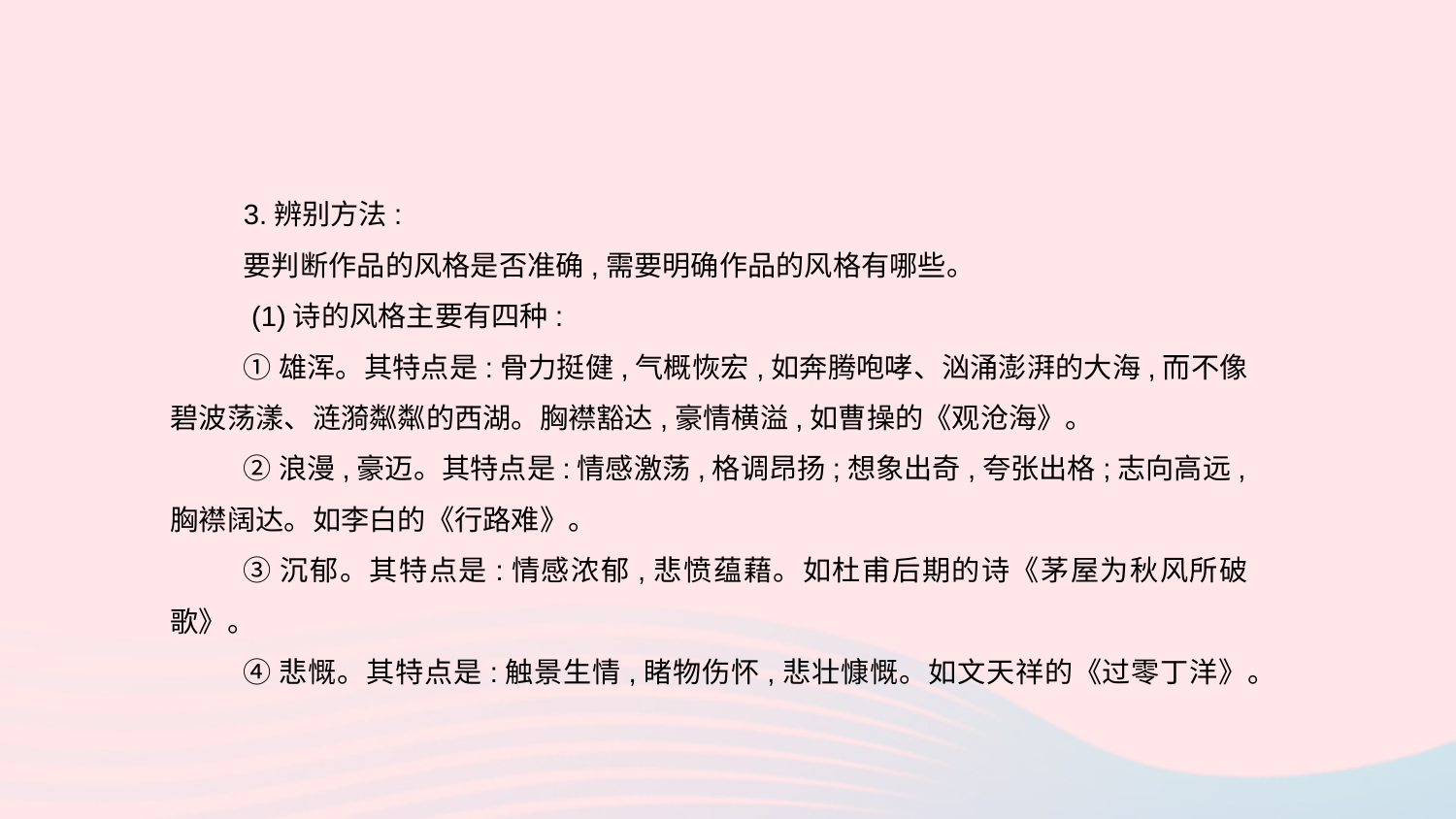

3.辨别方法:
要判断作品的风格是否准确,需要明确作品的风格有哪些。
 (1)诗的风格主要有四种:
①雄浑。其特点是:骨力挺健,气概恢宏,如奔腾咆哮、汹涌澎湃的大海,而不像碧波荡漾、涟漪粼粼的西湖。胸襟豁达,豪情横溢,如曹操的《观沧海》。
②浪漫,豪迈。其特点是:情感激荡,格调昂扬;想象出奇,夸张出格;志向高远,胸襟阔达。如李白的《行路难》。
③沉郁。其特点是:情感浓郁,悲愤蕴藉。如杜甫后期的诗《茅屋为秋风所破歌》。
④悲慨。其特点是:触景生情,睹物伤怀,悲壮慷慨。如文天祥的《过零丁洋》。